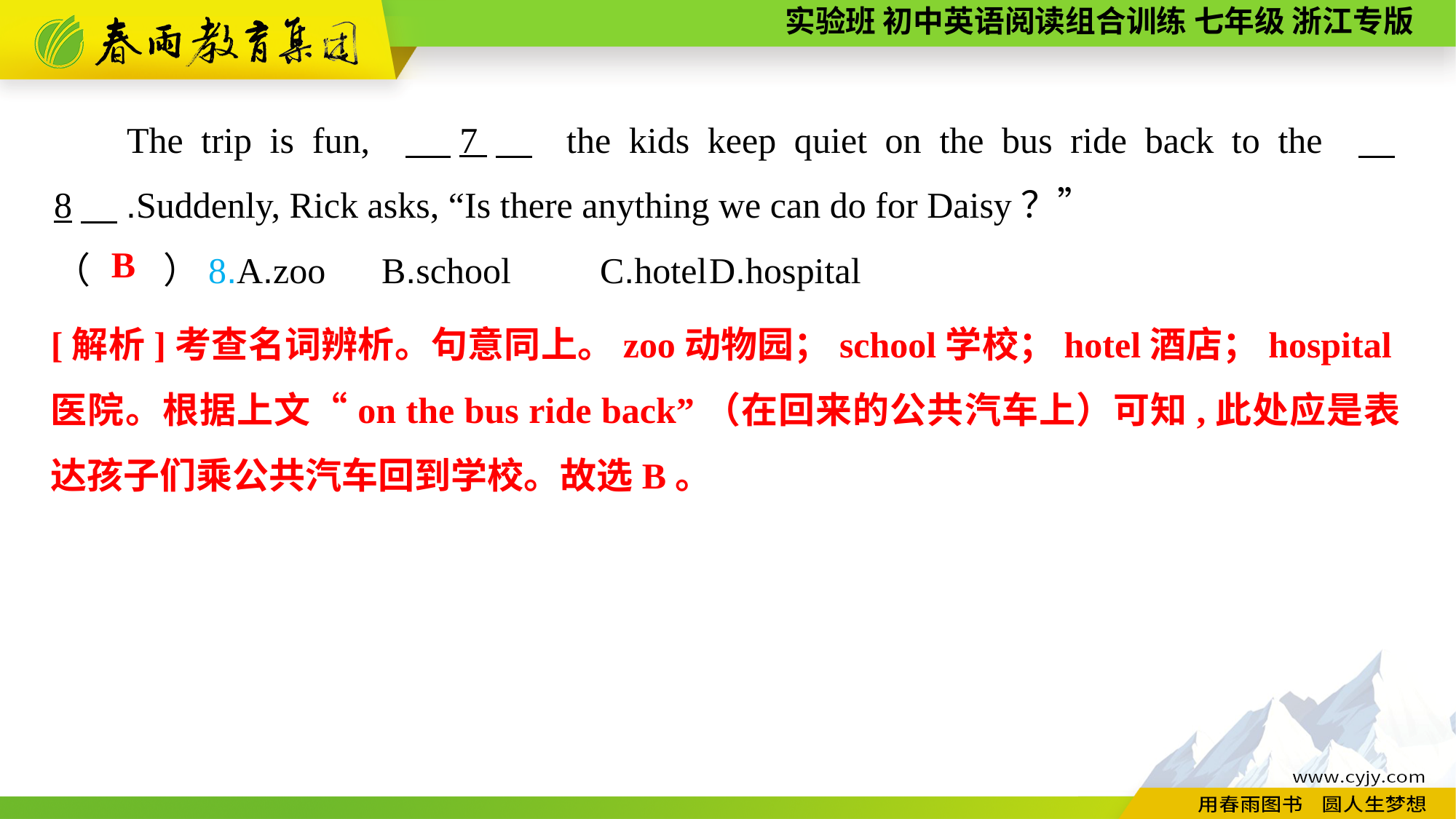

The trip is fun, 　7　 the kids keep quiet on the bus ride back to the 　8　.Suddenly, Rick asks, “Is there anything we can do for Daisy？”
（　　）8.A.zoo	B.school	C.hotel	D.hospital
B
[解析]考查名词辨析。句意同上。zoo动物园；school学校；hotel酒店；hospital医院。根据上文“on the bus ride back”（在回来的公共汽车上）可知,此处应是表达孩子们乘公共汽车回到学校。故选B。